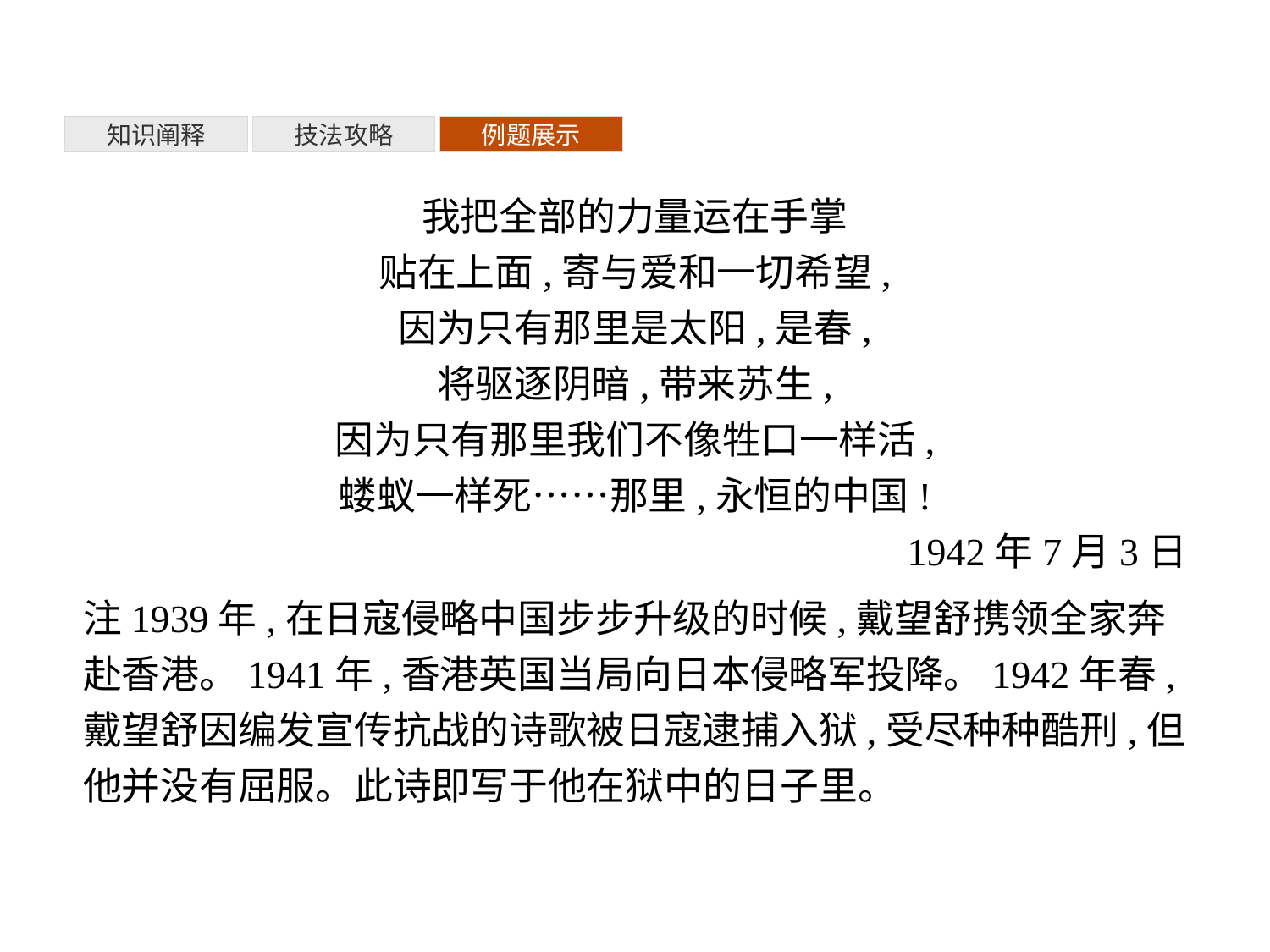

知识阐释
技法攻略
例题展示
我把全部的力量运在手掌
贴在上面,寄与爱和一切希望,
因为只有那里是太阳,是春,
将驱逐阴暗,带来苏生,
因为只有那里我们不像牲口一样活,
蝼蚁一样死……那里,永恒的中国!
1942年7月3日
注1939年,在日寇侵略中国步步升级的时候,戴望舒携领全家奔赴香港。1941年,香港英国当局向日本侵略军投降。1942年春,戴望舒因编发宣传抗战的诗歌被日寇逮捕入狱,受尽种种酷刑,但他并没有屈服。此诗即写于他在狱中的日子里。